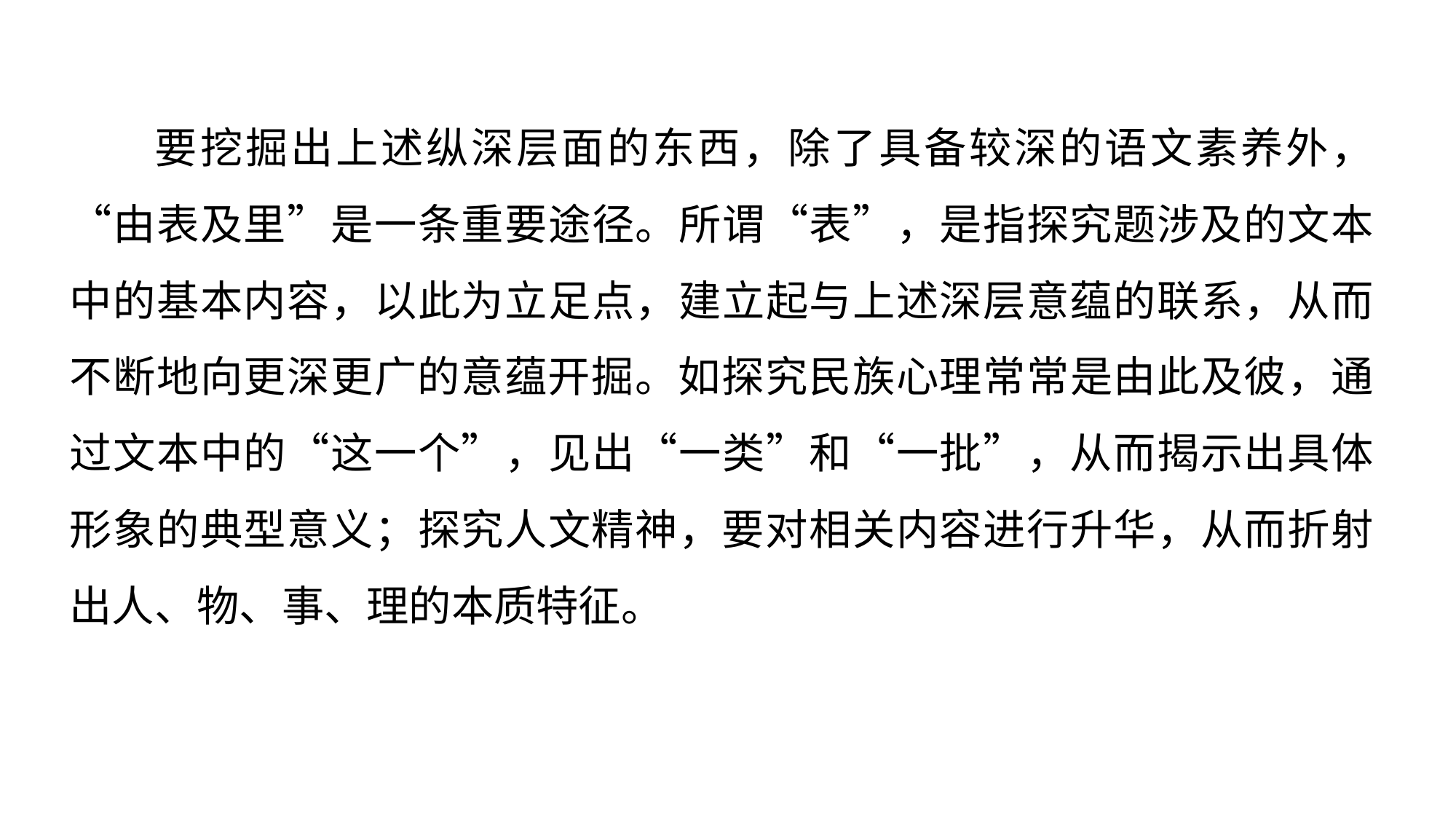

要挖掘出上述纵深层面的东西，除了具备较深的语文素养外，“由表及里”是一条重要途径。所谓“表”，是指探究题涉及的文本中的基本内容，以此为立足点，建立起与上述深层意蕴的联系，从而不断地向更深更广的意蕴开掘。如探究民族心理常常是由此及彼，通过文本中的“这一个”，见出“一类”和“一批”，从而揭示出具体形象的典型意义；探究人文精神，要对相关内容进行升华，从而折射出人、物、事、理的本质特征。